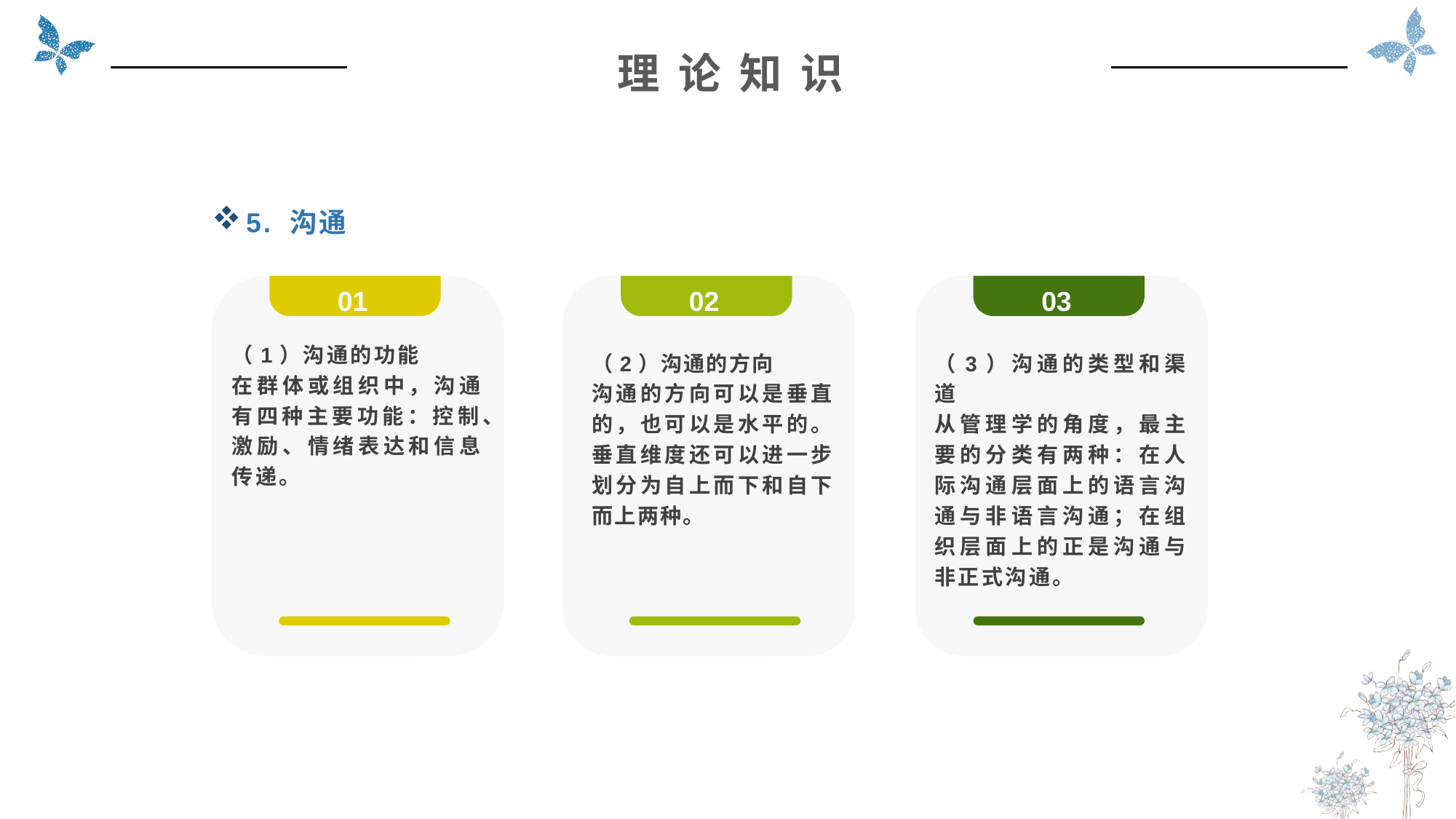

理 论 知 识
5. 沟通

01
02
03
（1）沟通的功能
在群体或组织中，沟通有四种主要功能：控制、激励、情绪表达和信息传递。
（2）沟通的方向
沟通的方向可以是垂直的，也可以是水平的。垂直维度还可以进一步划分为自上而下和自下而上两种。
（3）沟通的类型和渠道
从管理学的角度，最主要的分类有两种：在人际沟通层面上的语言沟通与非语言沟通；在组织层面上的正是沟通与非正式沟通。